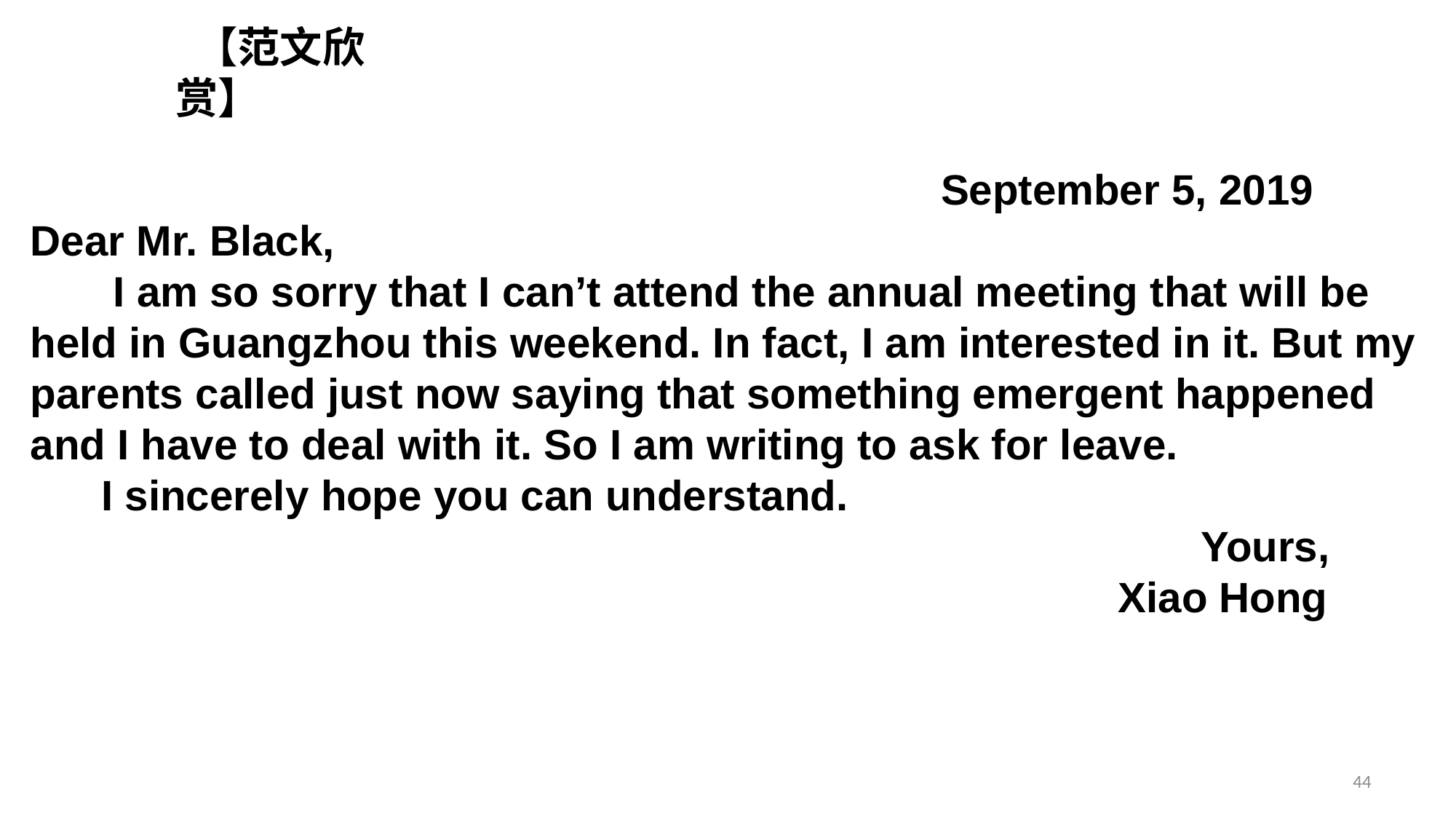

【范文欣赏】

                                                                             September 5, 2019
Dear Mr. Black,
       I am so sorry that I can’t attend the annual meeting that will be held in Guangzhou this weekend. In fact, I am interested in it. But my parents called just now saying that something emergent happened and I have to deal with it. So I am writing to ask for leave.
      I sincerely hope you can understand.
                                                                                                   Yours,
                                                                                            Xiao Hong
44